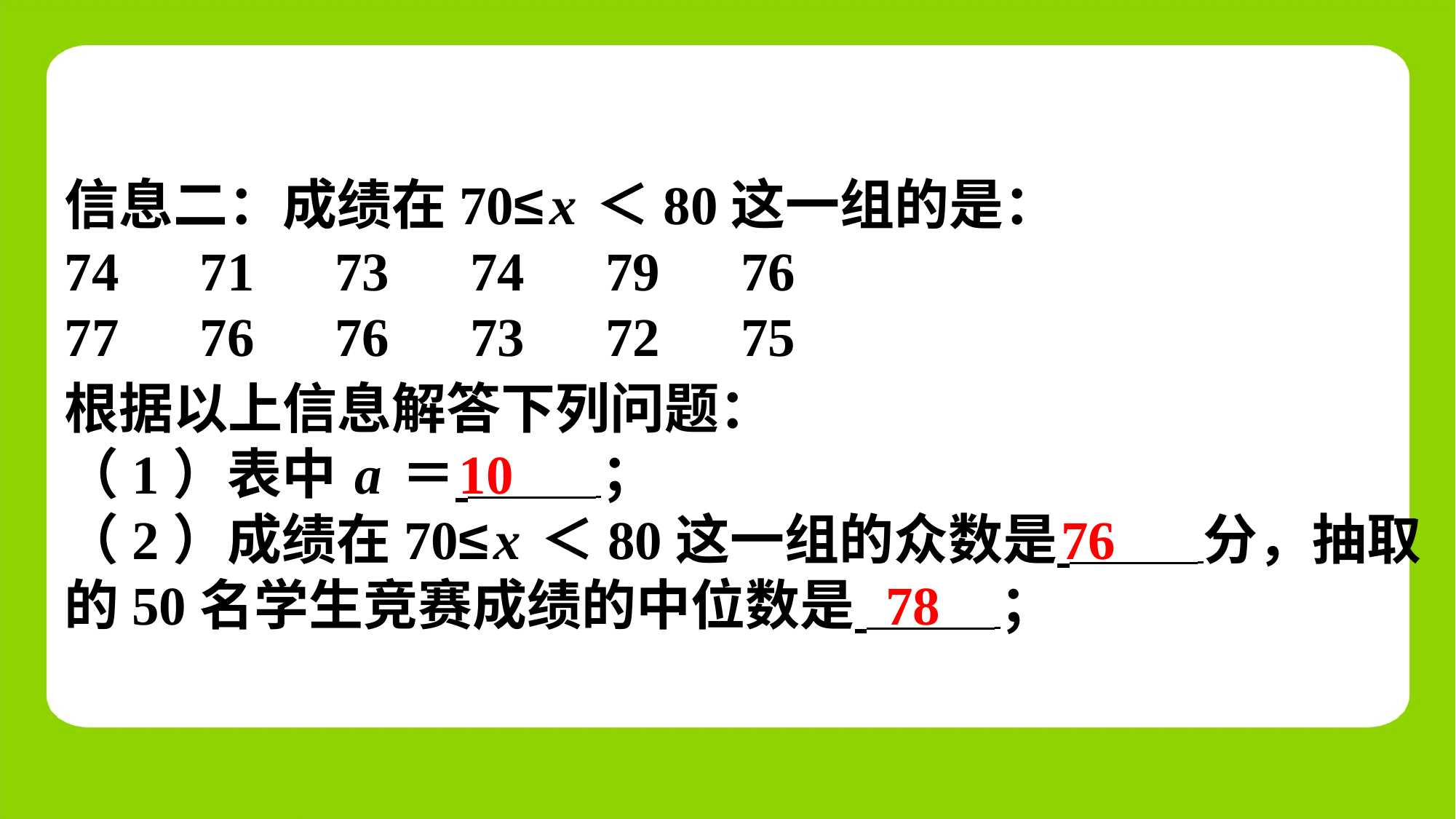

信息二：成绩在70≤x＜80这一组的是：
74　71　73　74　79　76
77　76　76　73　72　75
根据以上信息解答下列问题：
（1）表中a＝                     ⁠；
（2）成绩在70≤x＜80这一组的众数是                     分，抽取
的50名学生竞赛成绩的中位数是                     ⁠；
10
76
78